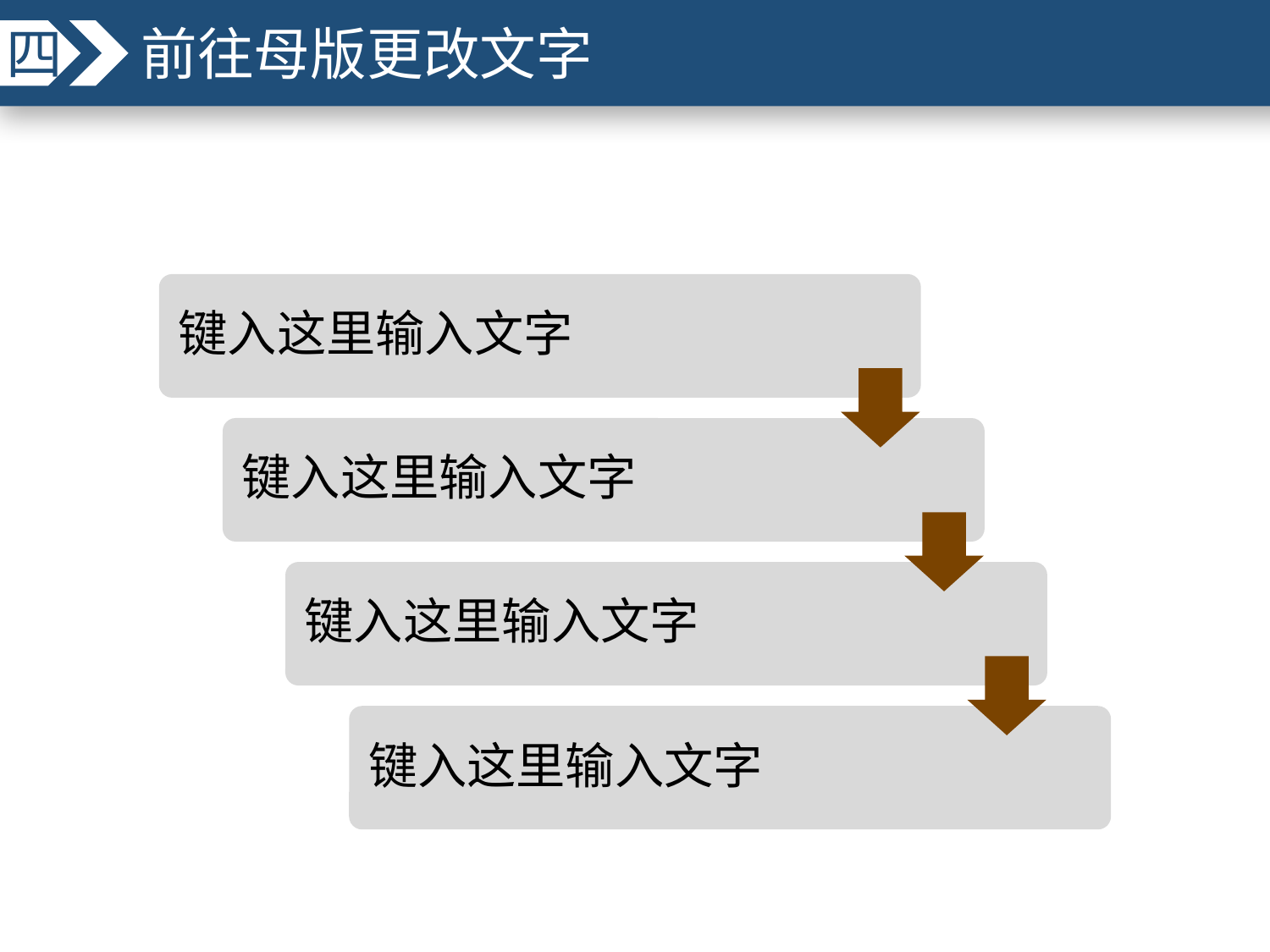

键入这里输入文字
键入这里输入文字
键入这里输入文字
键入这里输入文字